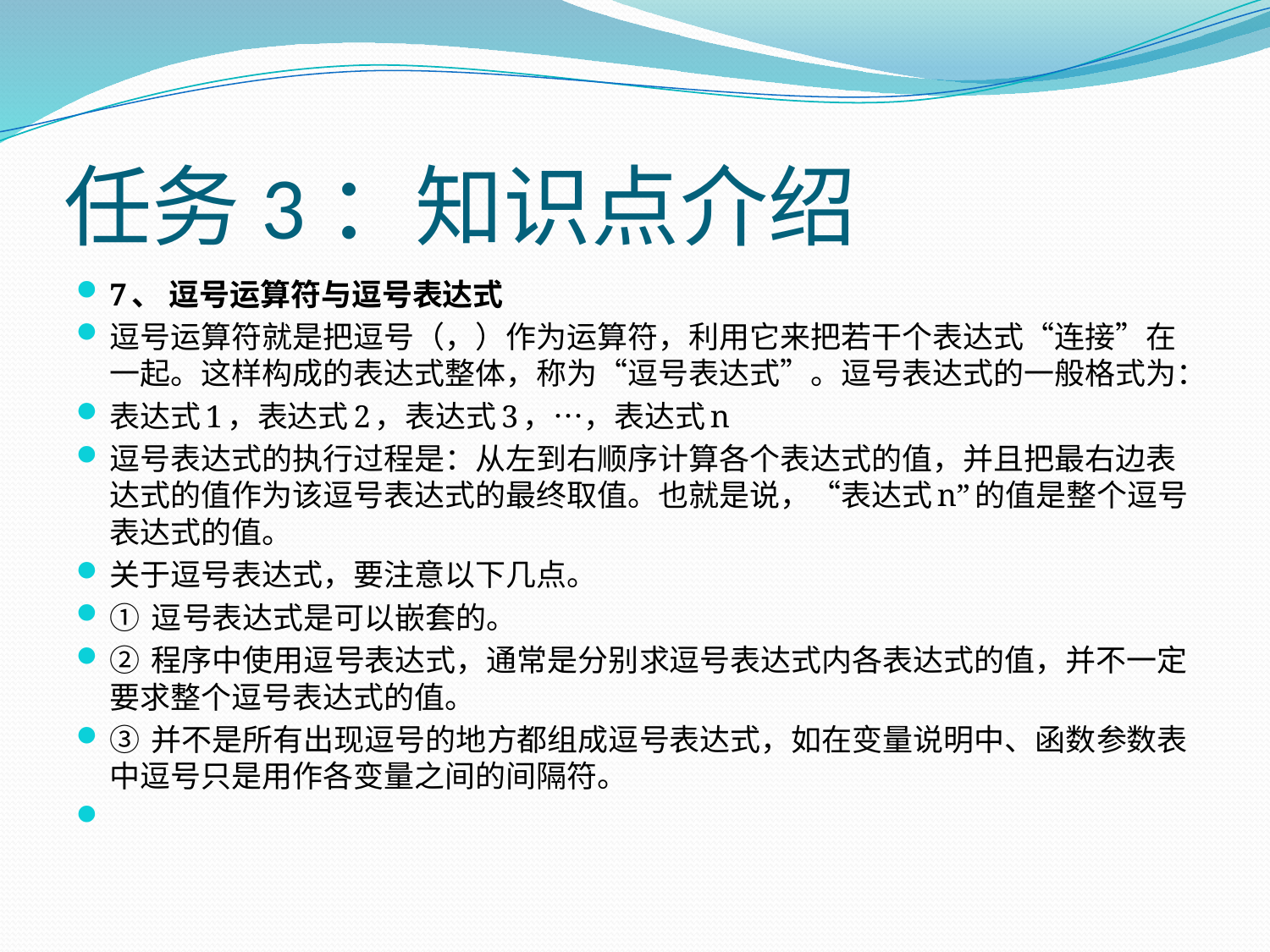

# 任务3：知识点介绍
7、 逗号运算符与逗号表达式
逗号运算符就是把逗号（，）作为运算符，利用它来把若干个表达式“连接”在一起。这样构成的表达式整体，称为“逗号表达式”。逗号表达式的一般格式为：
表达式1，表达式2，表达式3，…，表达式n
逗号表达式的执行过程是：从左到右顺序计算各个表达式的值，并且把最右边表达式的值作为该逗号表达式的最终取值。也就是说，“表达式n”的值是整个逗号表达式的值。
关于逗号表达式，要注意以下几点。
① 逗号表达式是可以嵌套的。
② 程序中使用逗号表达式，通常是分别求逗号表达式内各表达式的值，并不一定要求整个逗号表达式的值。
③ 并不是所有出现逗号的地方都组成逗号表达式，如在变量说明中、函数参数表中逗号只是用作各变量之间的间隔符。